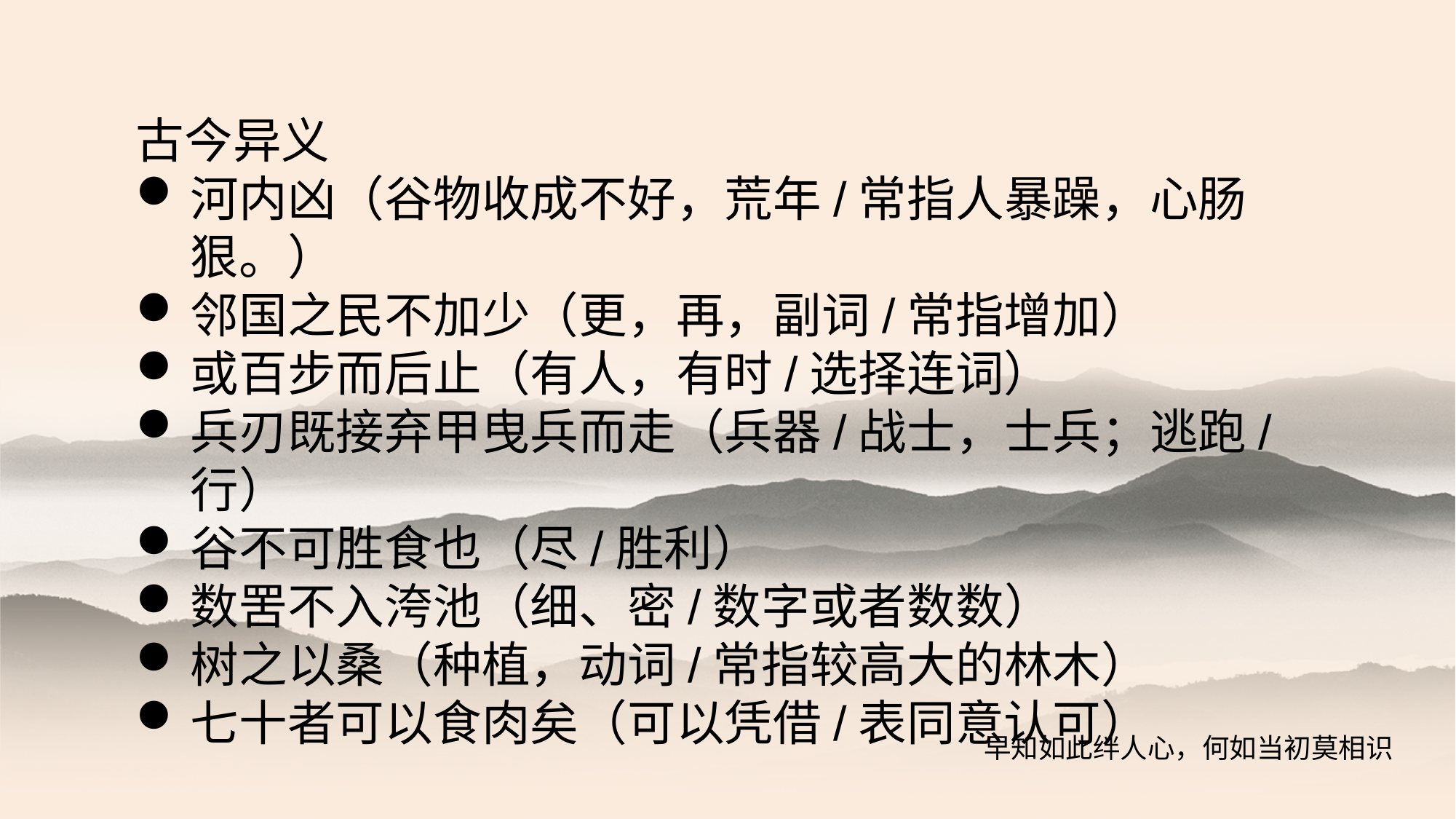

古今异义
河内凶（谷物收成不好，荒年/常指人暴躁，心肠狠。）
邻国之民不加少（更，再，副词/常指增加）
或百步而后止（有人，有时/选择连词）
兵刃既接弃甲曳兵而走（兵器/战士，士兵；逃跑/行）
谷不可胜食也（尽/胜利）
数罟不入洿池（细、密/数字或者数数）
树之以桑（种植，动词/常指较高大的林木）
七十者可以食肉矣（可以凭借/表同意认可）